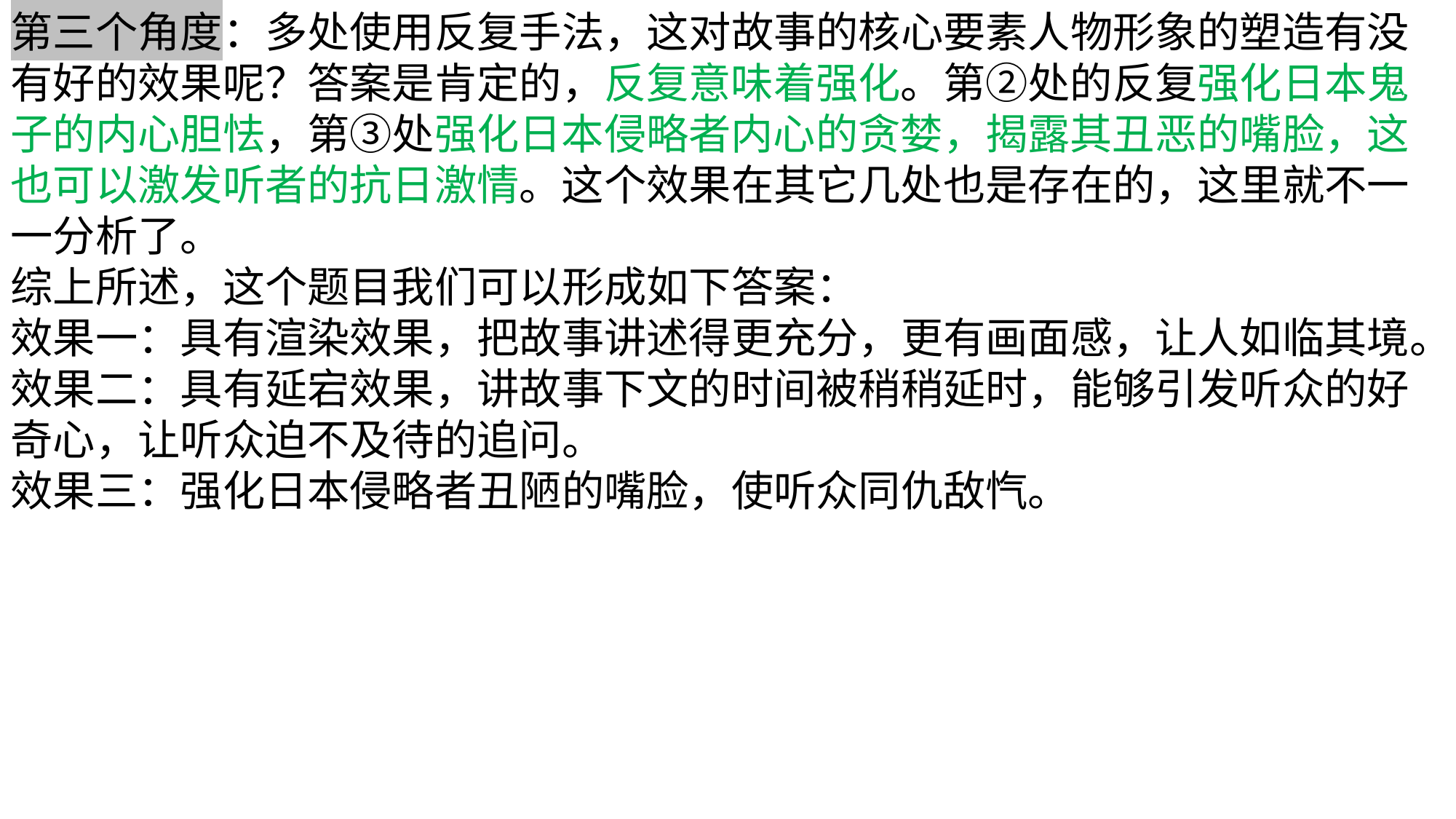

第三个角度：多处使用反复手法，这对故事的核心要素人物形象的塑造有没有好的效果呢？答案是肯定的，反复意味着强化。第②处的反复强化日本鬼子的内心胆怯，第③处强化日本侵略者内心的贪婪，揭露其丑恶的嘴脸，这也可以激发听者的抗日激情。这个效果在其它几处也是存在的，这里就不一一分析了。
综上所述，这个题目我们可以形成如下答案：
效果一：具有渲染效果，把故事讲述得更充分，更有画面感，让人如临其境。
效果二：具有延宕效果，讲故事下文的时间被稍稍延时，能够引发听众的好奇心，让听众迫不及待的追问。
效果三：强化日本侵略者丑陋的嘴脸，使听众同仇敌忾。